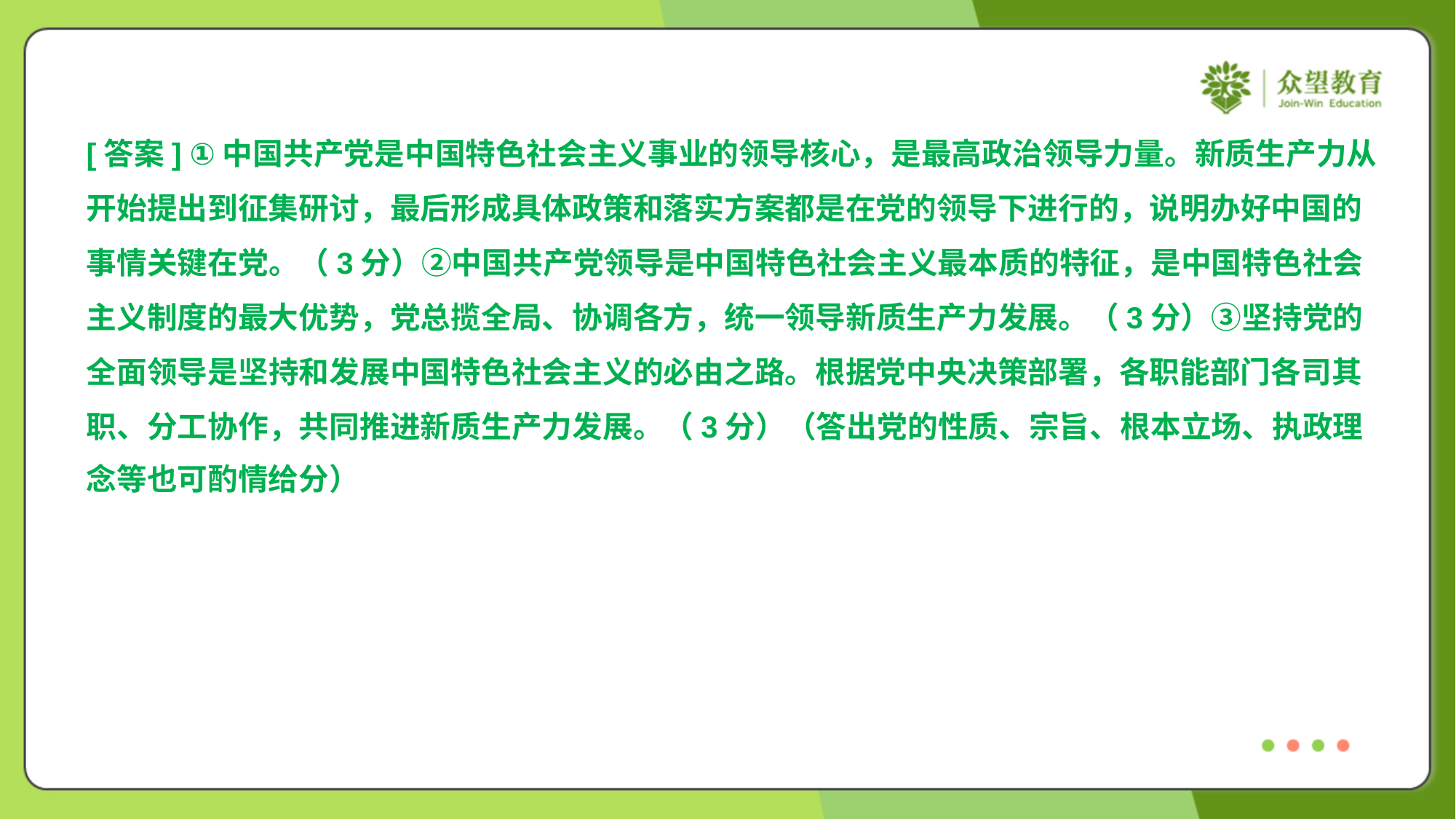

[答案] ①中国共产党是中国特色社会主义事业的领导核心，是最高政治领导力量。新质生产力从
开始提出到征集研讨，最后形成具体政策和落实方案都是在党的领导下进行的，说明办好中国的
事情关键在党。（3分）②中国共产党领导是中国特色社会主义最本质的特征，是中国特色社会
主义制度的最大优势，党总揽全局、协调各方，统一领导新质生产力发展。（3分）③坚持党的
全面领导是坚持和发展中国特色社会主义的必由之路。根据党中央决策部署，各职能部门各司其
职、分工协作，共同推进新质生产力发展。（3分）（答出党的性质、宗旨、根本立场、执政理
念等也可酌情给分）